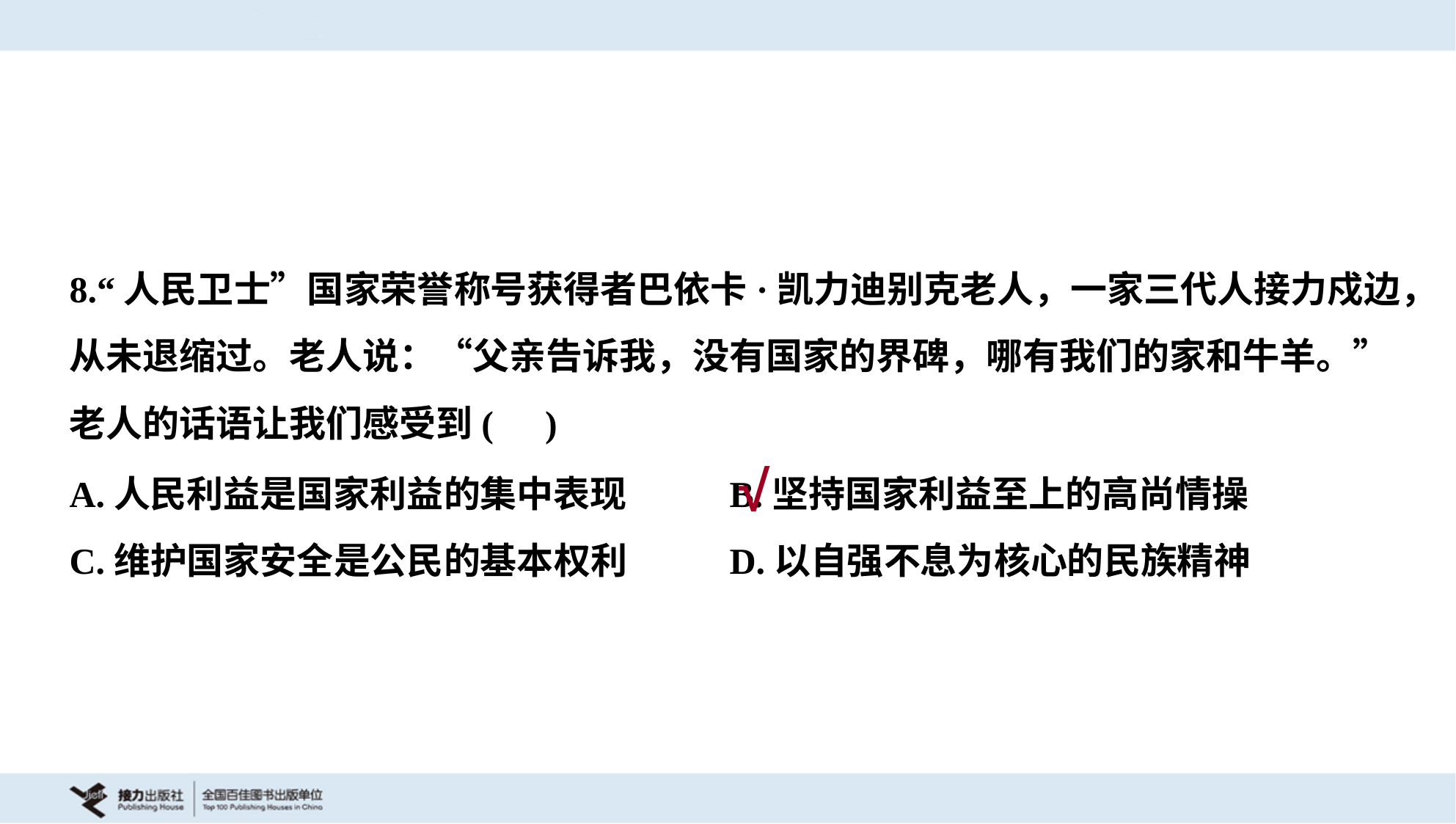

8.“人民卫士”国家荣誉称号获得者巴依卡·凯力迪别克老人，一家三代人接力戍边，
从未退缩过。老人说：“父亲告诉我，没有国家的界碑，哪有我们的家和牛羊。”
老人的话语让我们感受到(     )
A.人民利益是国家利益的集中表现	B.坚持国家利益至上的高尚情操
C.维护国家安全是公民的基本权利	D.以自强不息为核心的民族精神
√